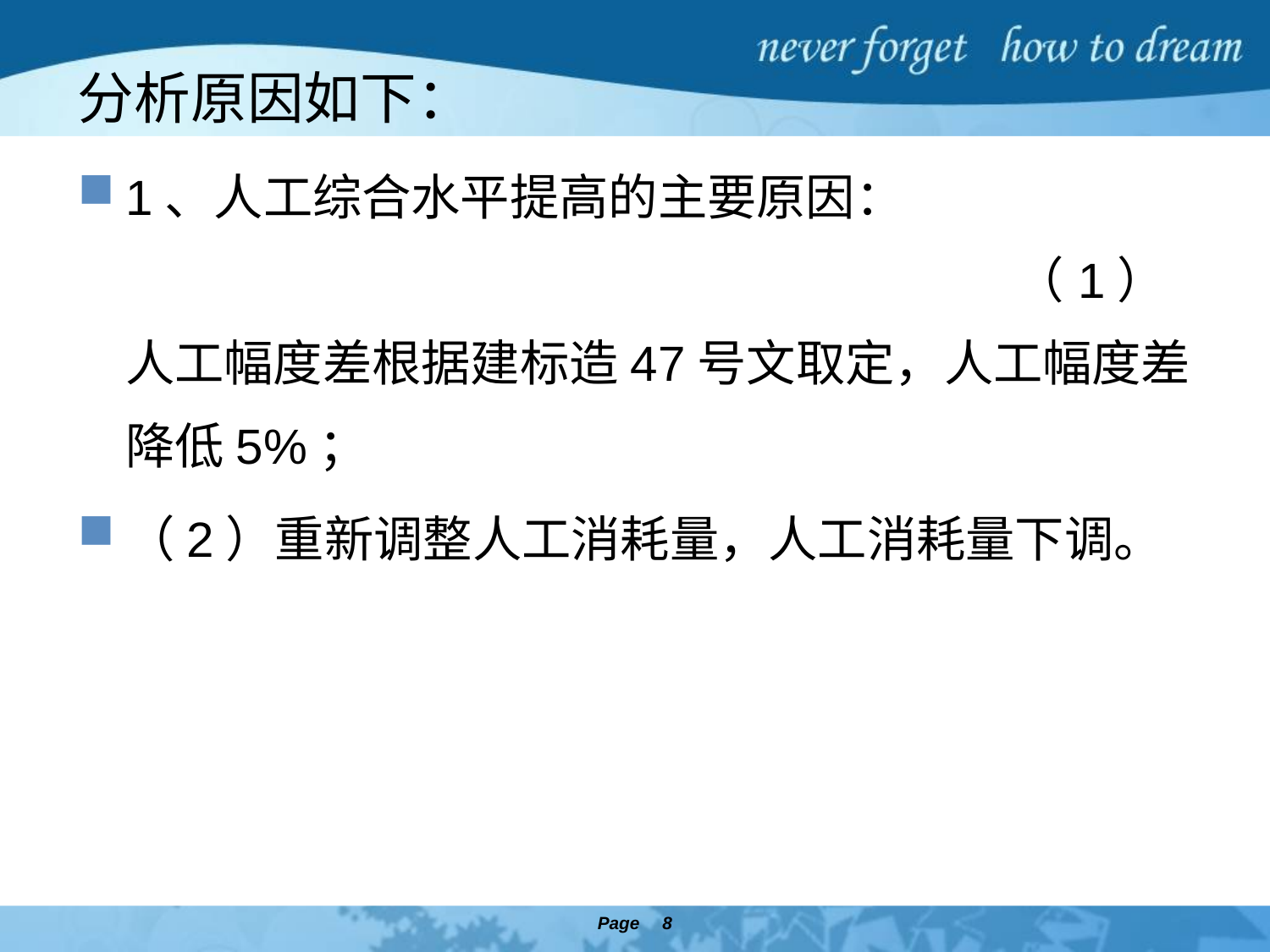

# 分析原因如下：
1、人工综合水平提高的主要原因：                                                                                                            （1）人工幅度差根据建标造47号文取定，人工幅度差降低5%；
（2）重新调整人工消耗量，人工消耗量下调。